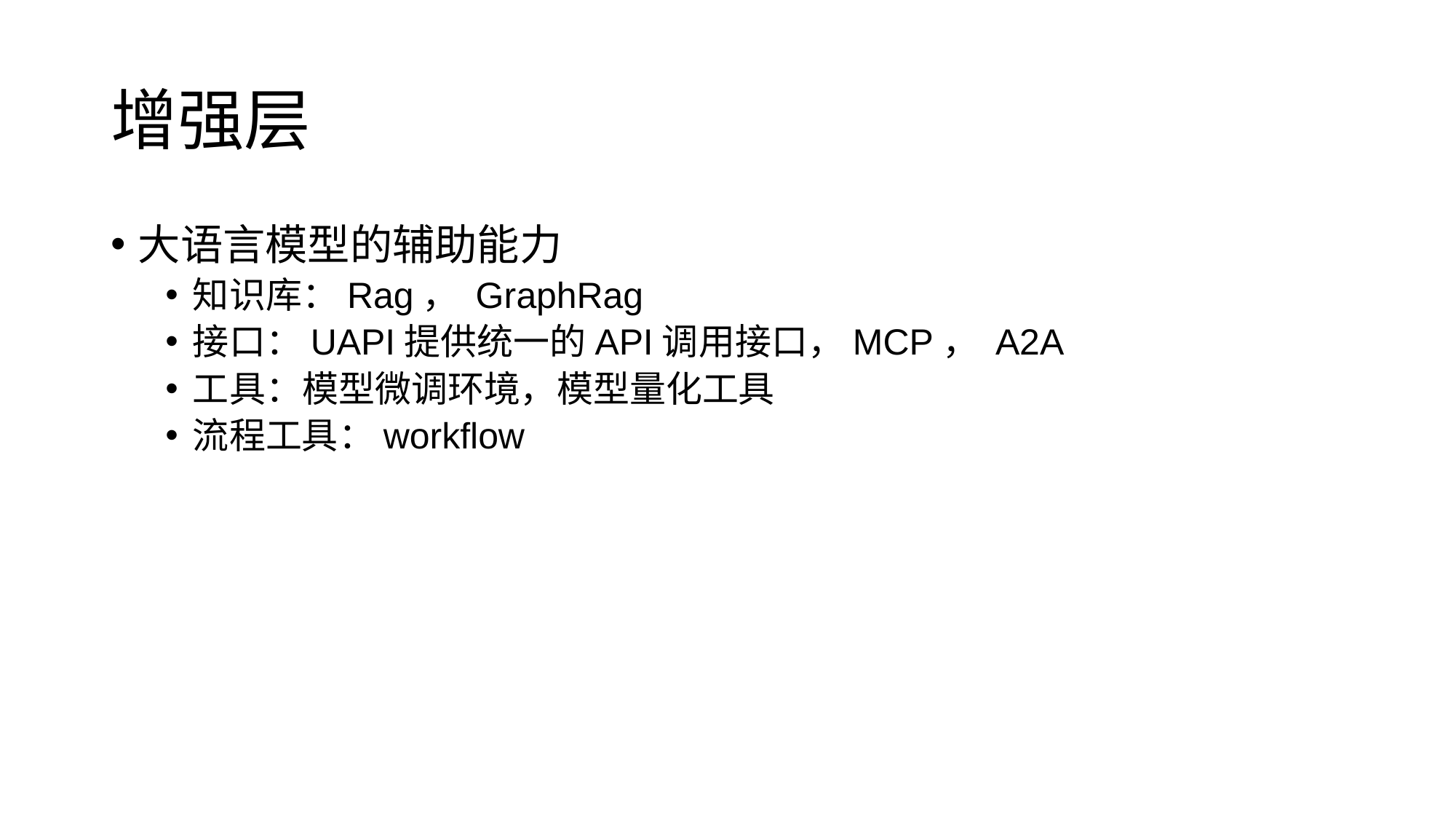

# 增强层
大语言模型的辅助能力
知识库：Rag， GraphRag
接口：UAPI提供统一的API调用接口，MCP， A2A
工具：模型微调环境，模型量化工具
流程工具：workflow